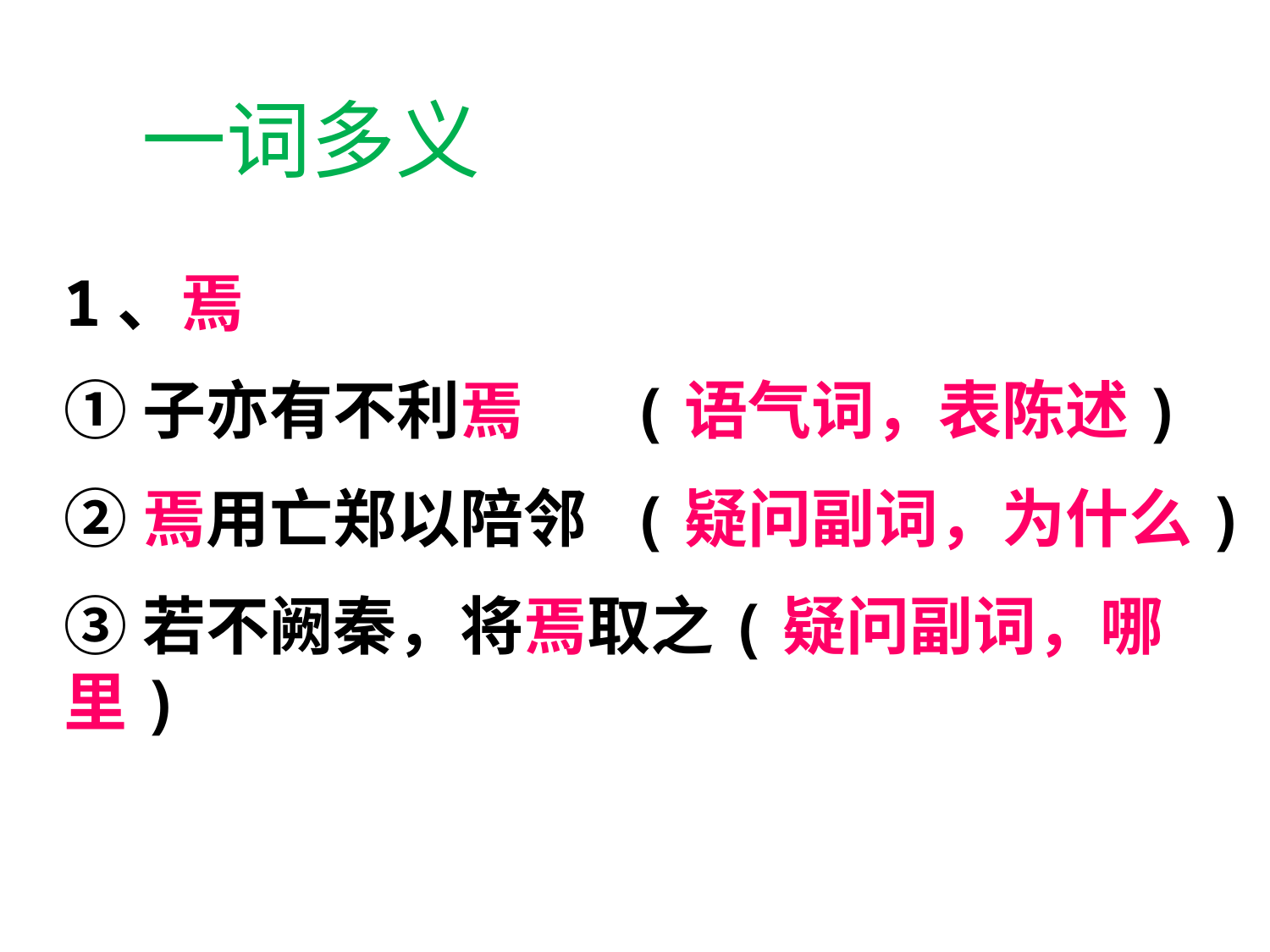

一词多义
1、焉
①子亦有不利焉　  (语气词，表陈述)
②焉用亡郑以陪邻  (疑问副词，为什么)
③若不阙秦，将焉取之(疑问副词，哪里)